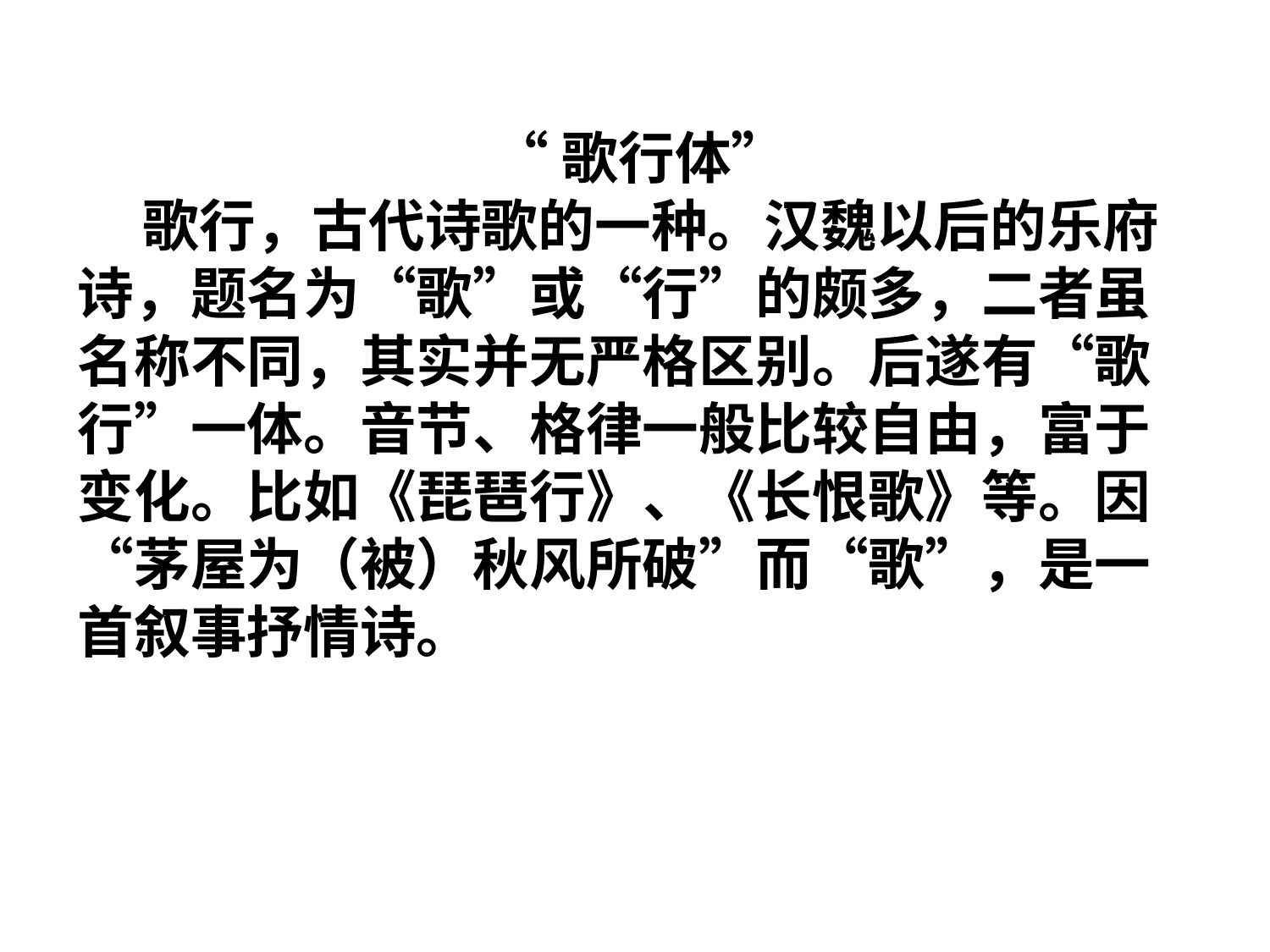

“歌行体”
    歌行，古代诗歌的一种。汉魏以后的乐府诗，题名为“歌”或“行”的颇多，二者虽名称不同，其实并无严格区别。后遂有“歌行”一体。音节、格律一般比较自由，富于变化。比如《琵琶行》、《长恨歌》等。因“茅屋为（被）秋风所破”而“歌”，是一首叙事抒情诗。